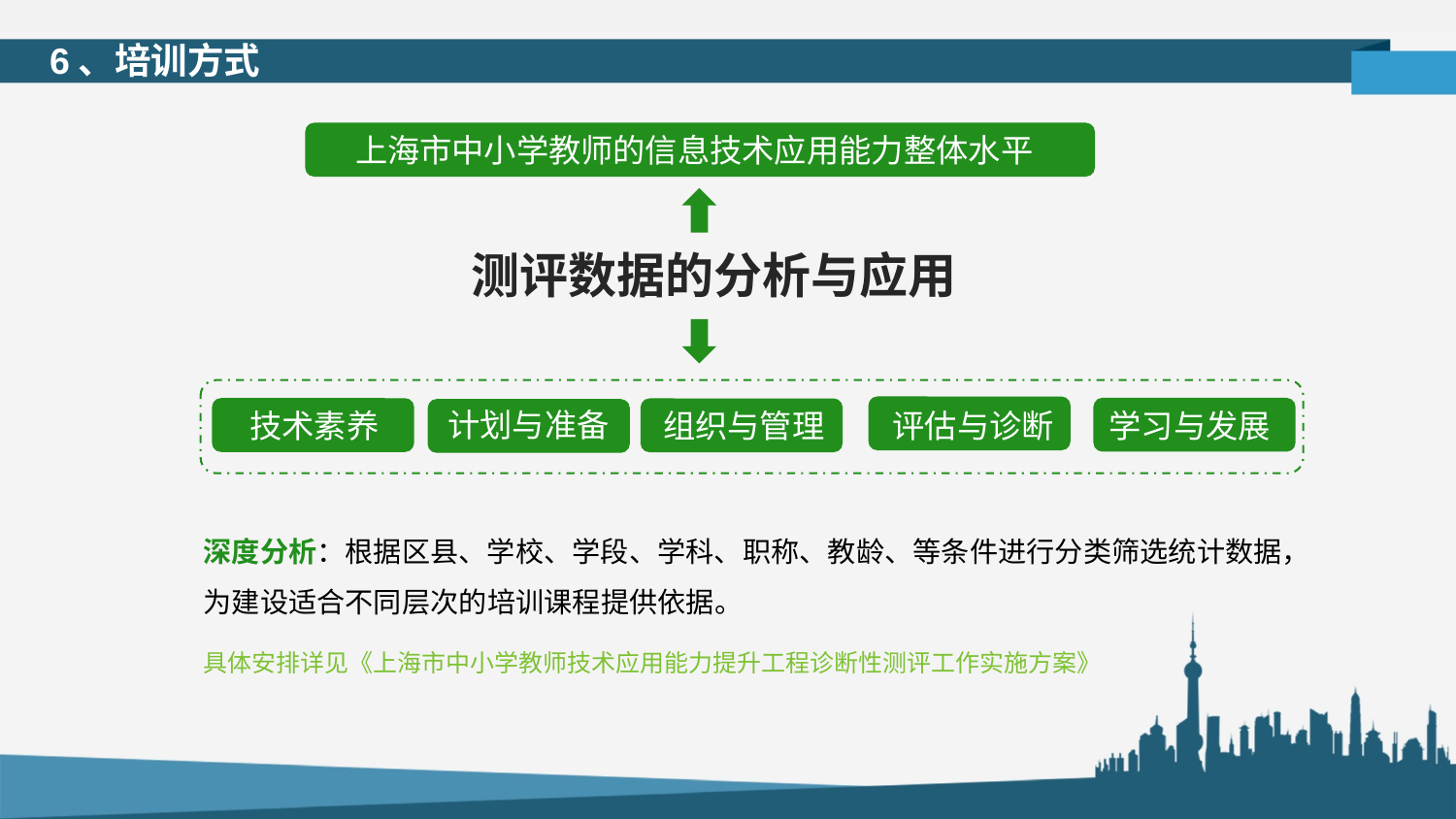

6、培训方式

上海市中小学教师的信息技术应用能力整体水平

测评数据的分析与应用

评估与诊断

学习与发展
计划与准备

技术素养

组织与管理

深度分析：根据区县、学校、学段、学科、职称、教龄、等条件进行分类筛选统计数据，为建设适合不同层次的培训课程提供依据。
具体安排详见《上海市中小学教师技术应用能力提升工程诊断性测评工作实施方案》